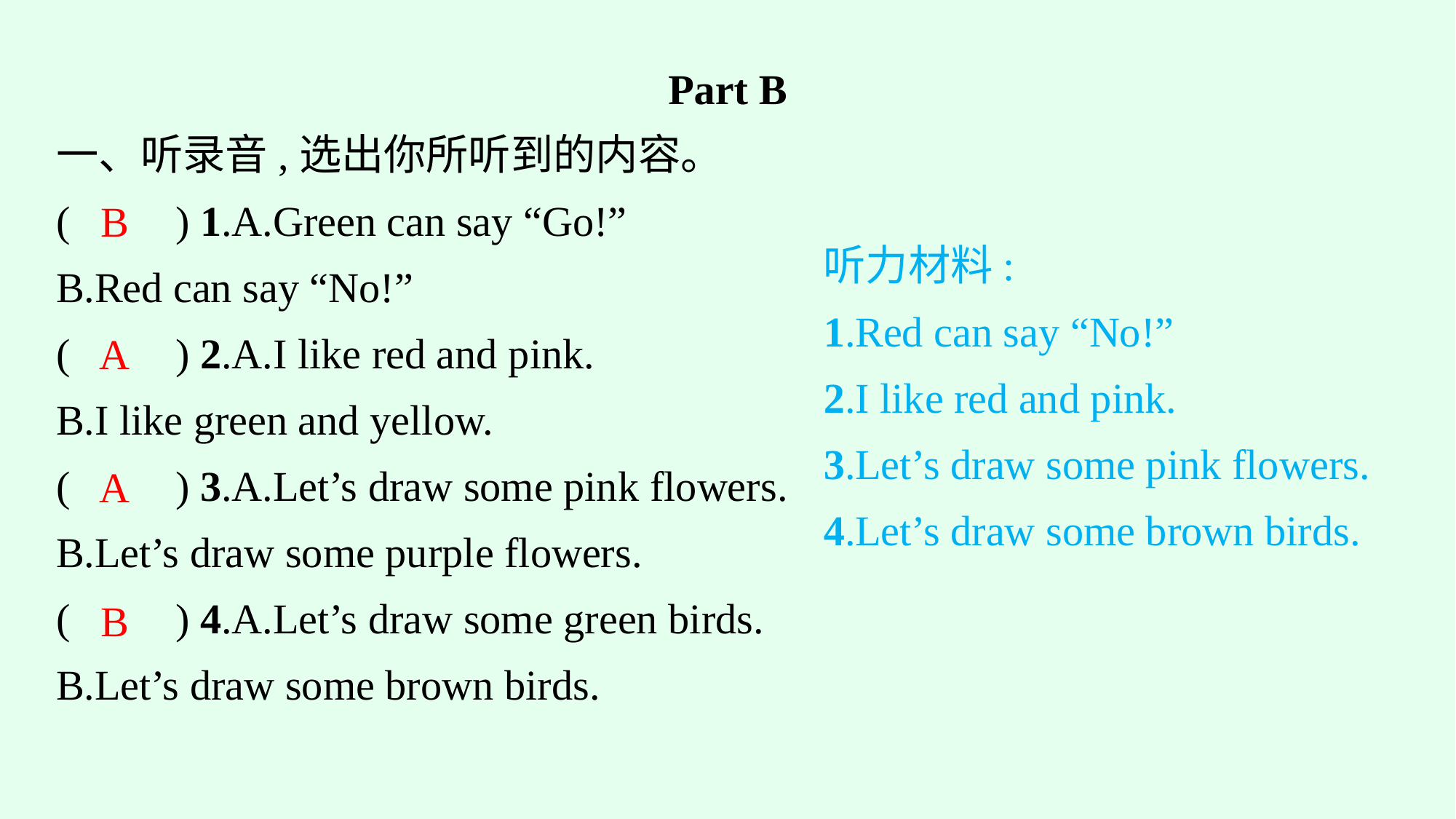

Part B
一、听录音,选出你所听到的内容。
(　　) 1.A.Green can say “Go!”
B.Red can say “No!”
(　　) 2.A.I like red and pink.
B.I like green and yellow.
(　　) 3.A.Let’s draw some pink flowers.
B.Let’s draw some purple flowers.
(　　) 4.A.Let’s draw some green birds.
B.Let’s draw some brown birds.
B
听力材料:
1.Red can say “No!”
2.I like red and pink.
3.Let’s draw some pink flowers.
4.Let’s draw some brown birds.
A
A
B